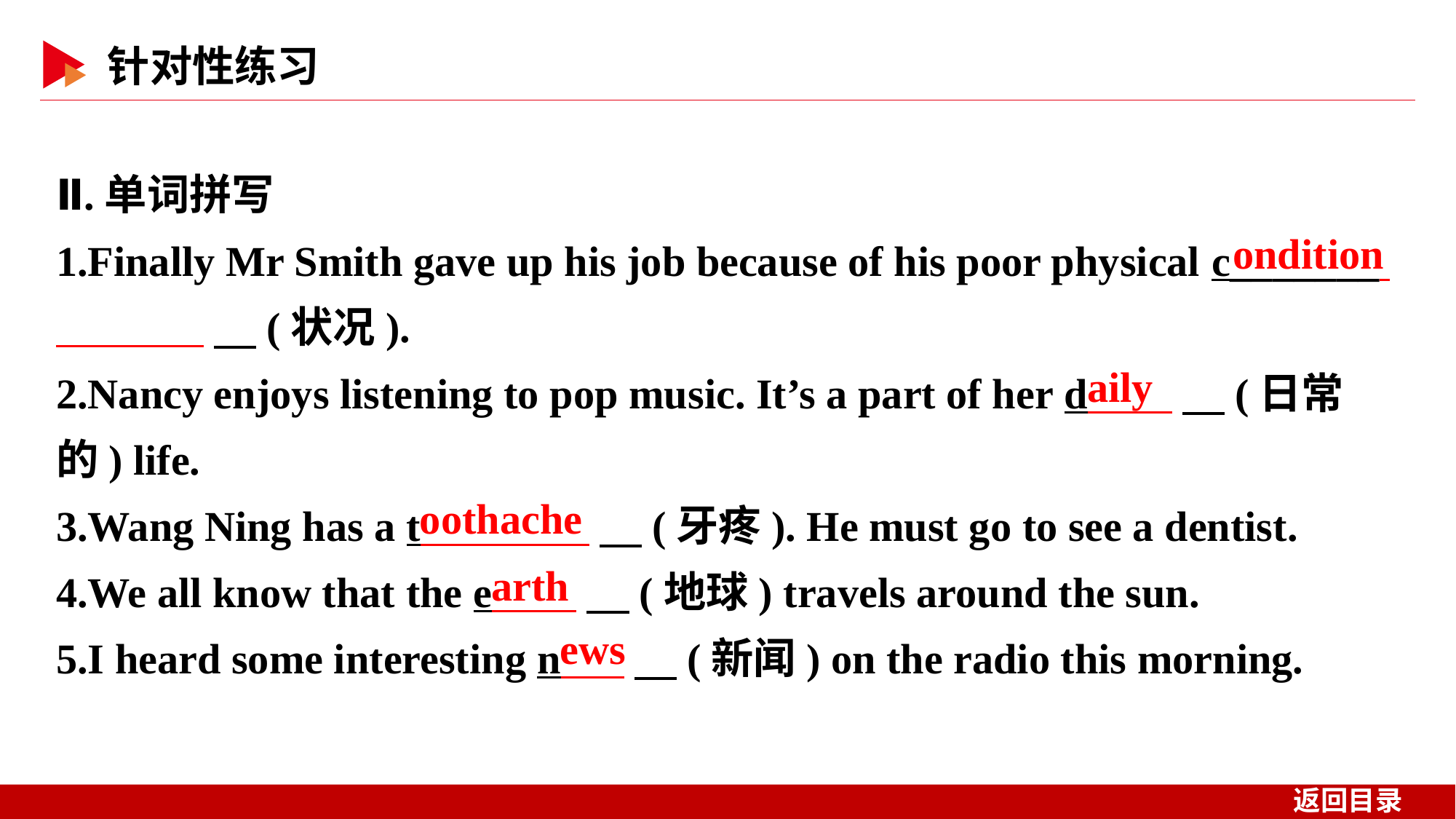

Ⅱ.单词拼写
1.Finally Mr Smith gave up his job because of his poor physical c_______                　(状况).
2.Nancy enjoys listening to pop music. It’s a part of her d        　(日常的) life.
3.Wang Ning has a t                　(牙疼). He must go to see a dentist.
4.We all know that the e        　(地球) travels around the sun.
5.I heard some interesting n      　(新闻) on the radio this morning.
ondition
aily
oothache
arth
ews